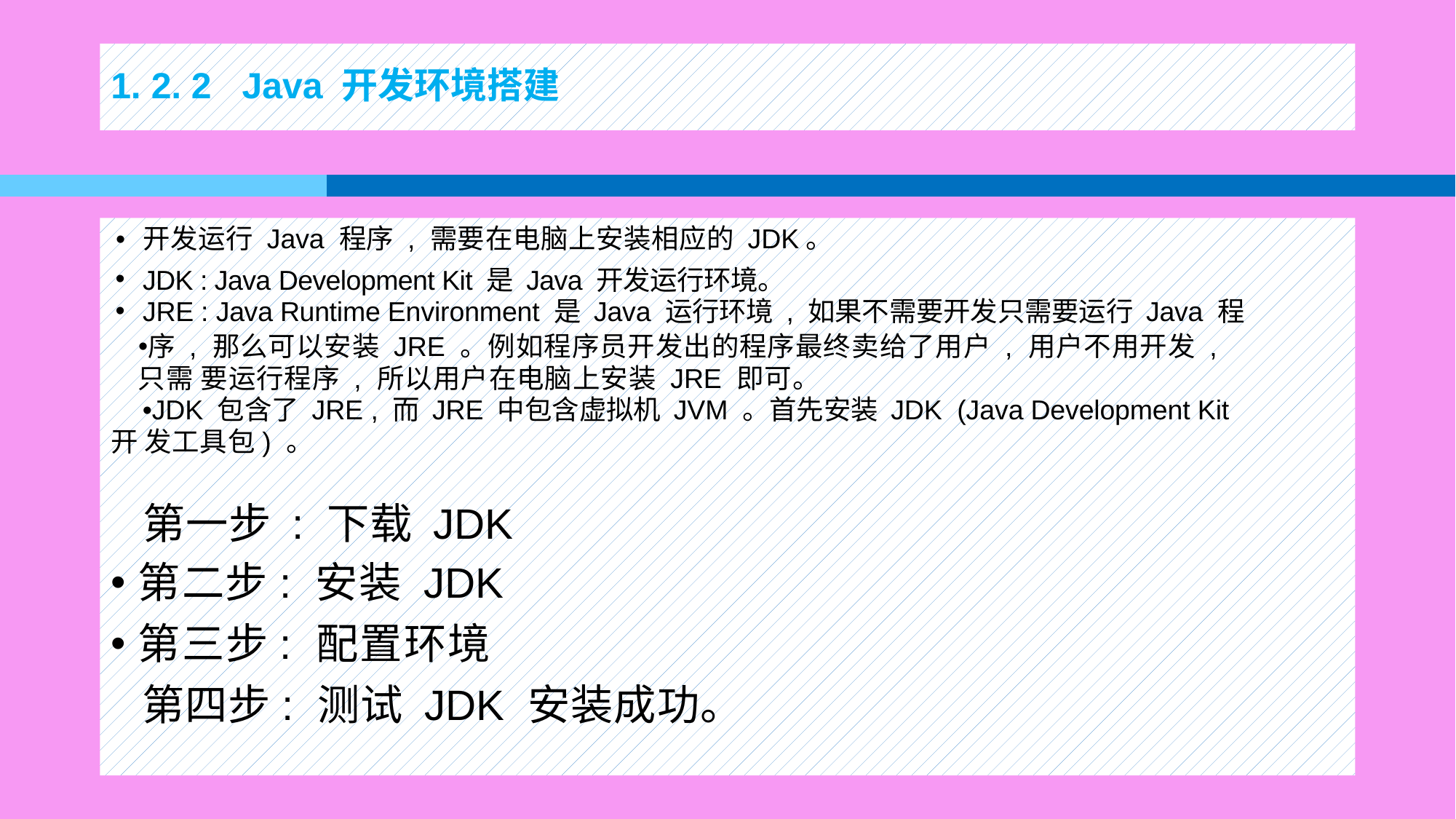

# 1. 2. 2   Java 开发环境搭建
开发运行 Java 程序 , 需要在电脑上安装相应的 JDK。
JDK : Java Development Kit 是 Java 开发运行环境。
JRE : Java Runtime Environment 是 Java 运行环境 , 如果不需要开发只需要运行 Java 程
序 , 那么可以安装 JRE 。例如程序员开发出的程序最终卖给了用户 , 用户不用开发 ,  只需 要运行程序 , 所以用户在电脑上安装 JRE 即可。
JDK 包含了 JRE , 而 JRE 中包含虚拟机 JVM 。首先安装 JDK  (Java Development Kit 开 发工具包) 。

   第一步 : 下载 JDK
第二步: 安装 JDK
第三步: 配置环境
  第四步: 测试 JDK 安装成功。